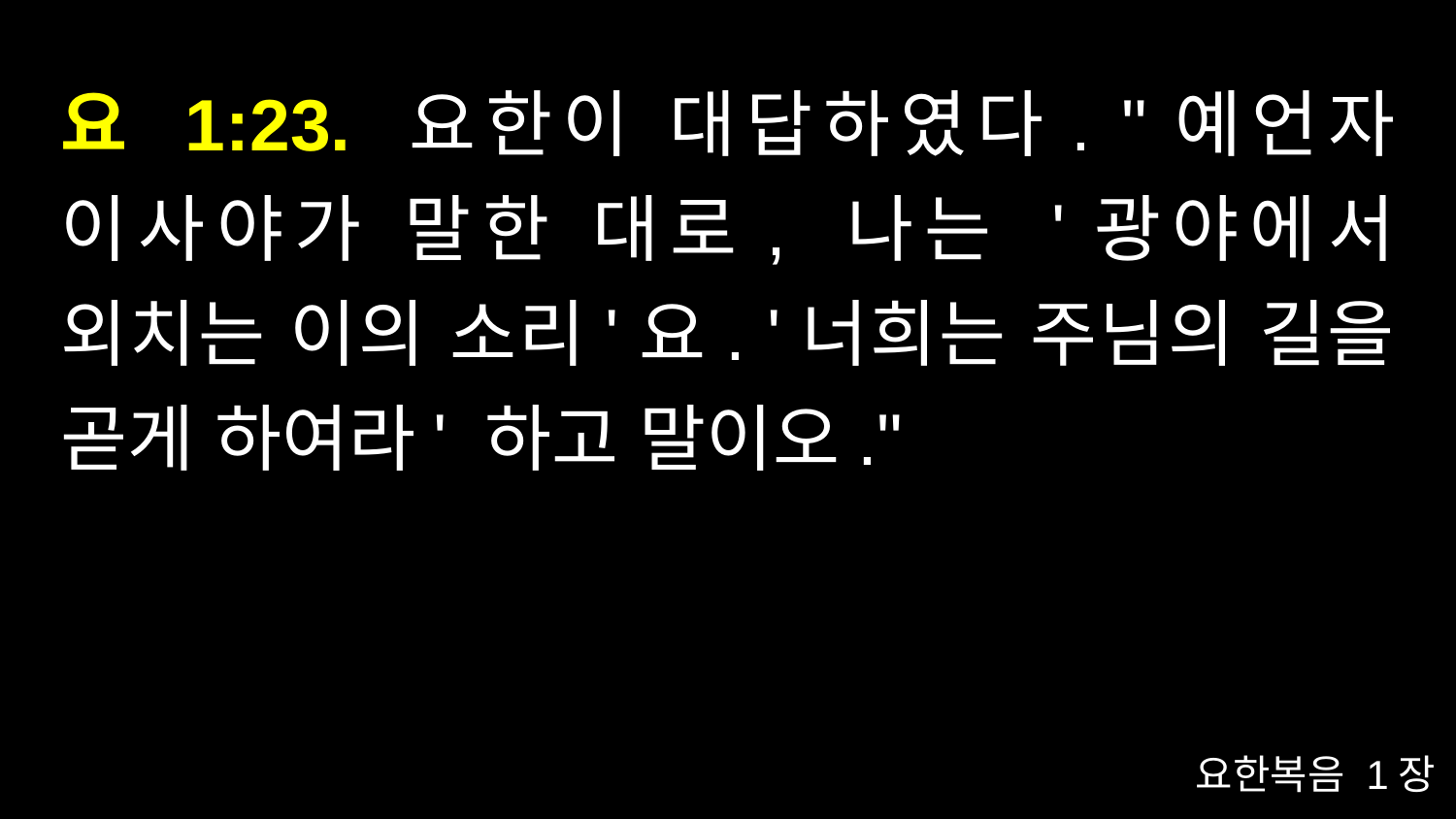

# 요 1:23. 요한이 대답하였다. "예언자 이사야가 말한 대로, 나는 '광야에서 외치는 이의 소리'요. '너희는 주님의 길을 곧게 하여라' 하고 말이오."
요한복음 1장